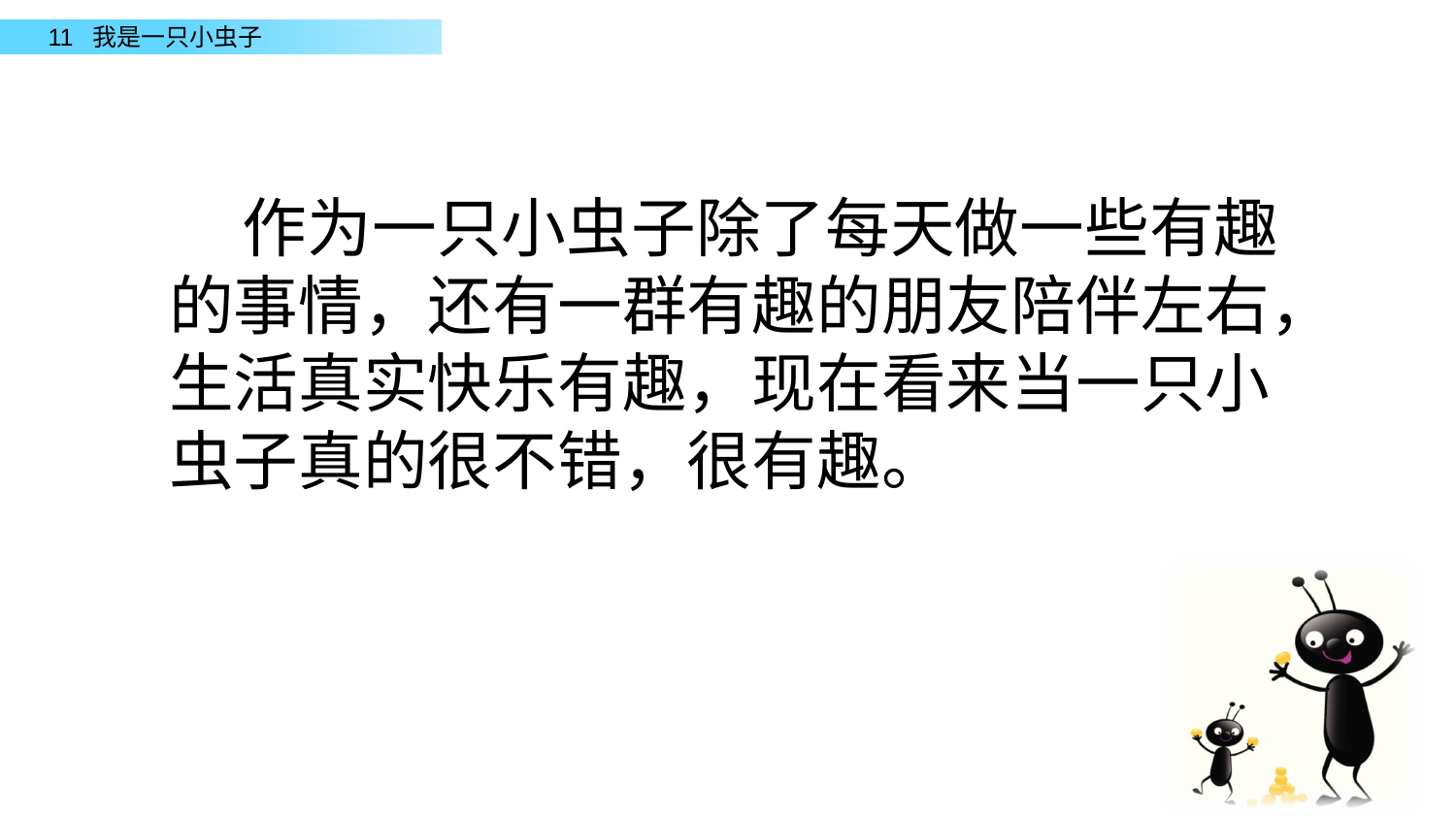

作为一只小虫子除了每天做一些有趣的事情，还有一群有趣的朋友陪伴左右，生活真实快乐有趣，现在看来当一只小虫子真的很不错，很有趣。